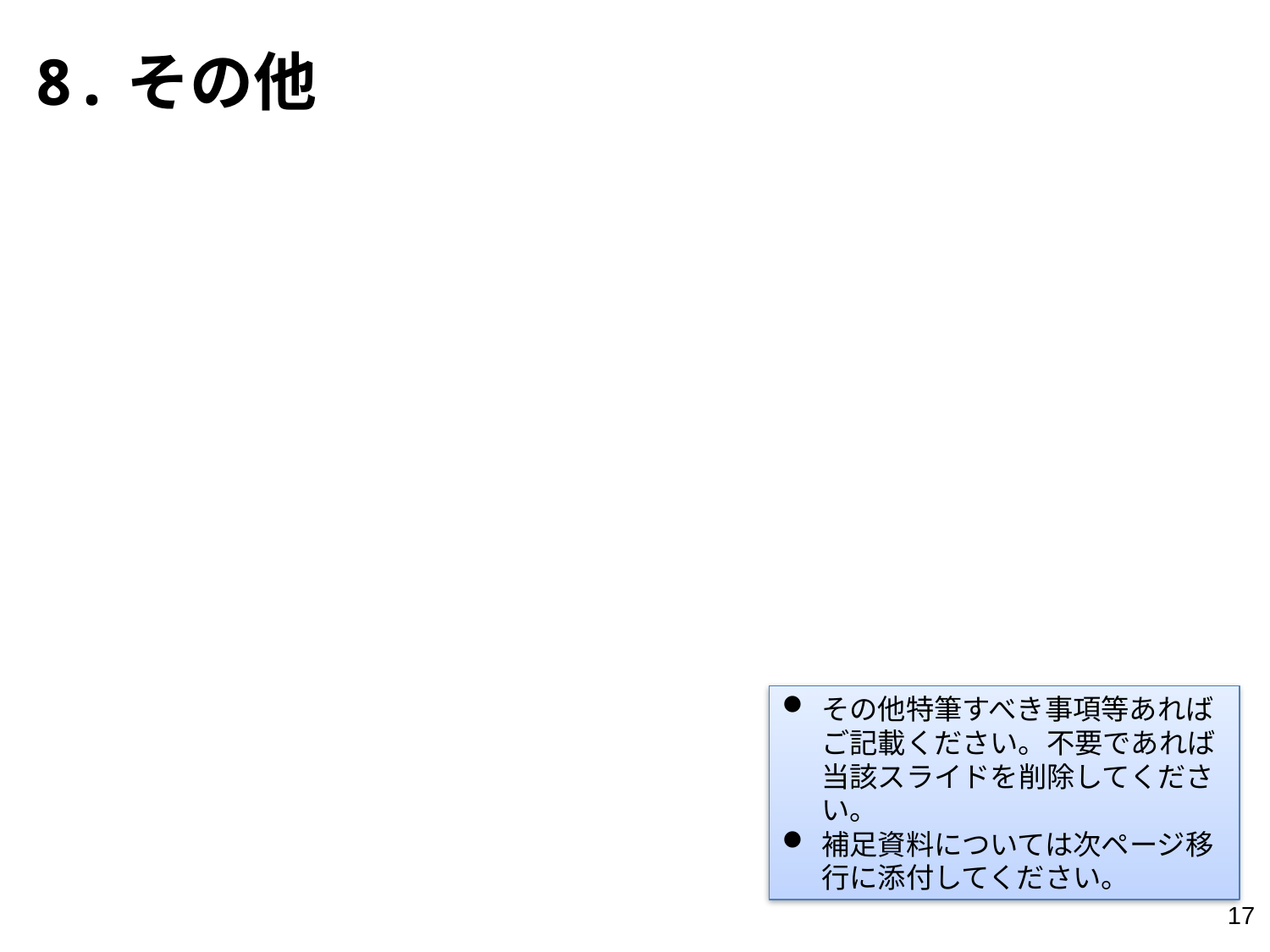

# 8.その他
その他特筆すべき事項等あればご記載ください。不要であれば当該スライドを削除してください。
補足資料については次ページ移行に添付してください。
17